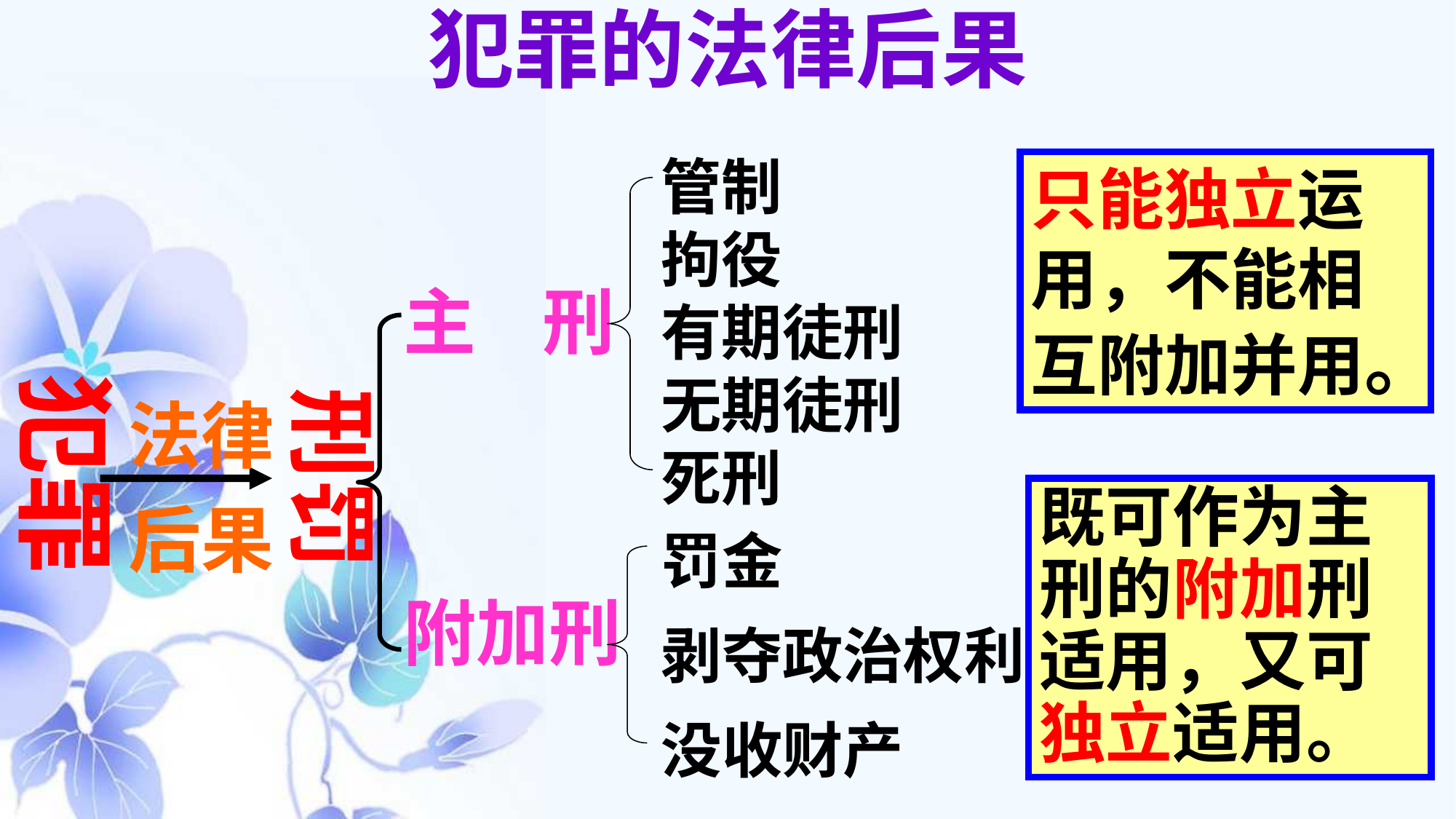

# 犯罪的法律后果
管制
拘役
有期徒刑
无期徒刑
死刑
只能独立运用，不能相互附加并用。

主    刑

附加刑

犯罪
刑罚
法律后果

既可作为主刑的附加刑适用，又可独立适用。
罚金
剥夺政治权利
没收财产